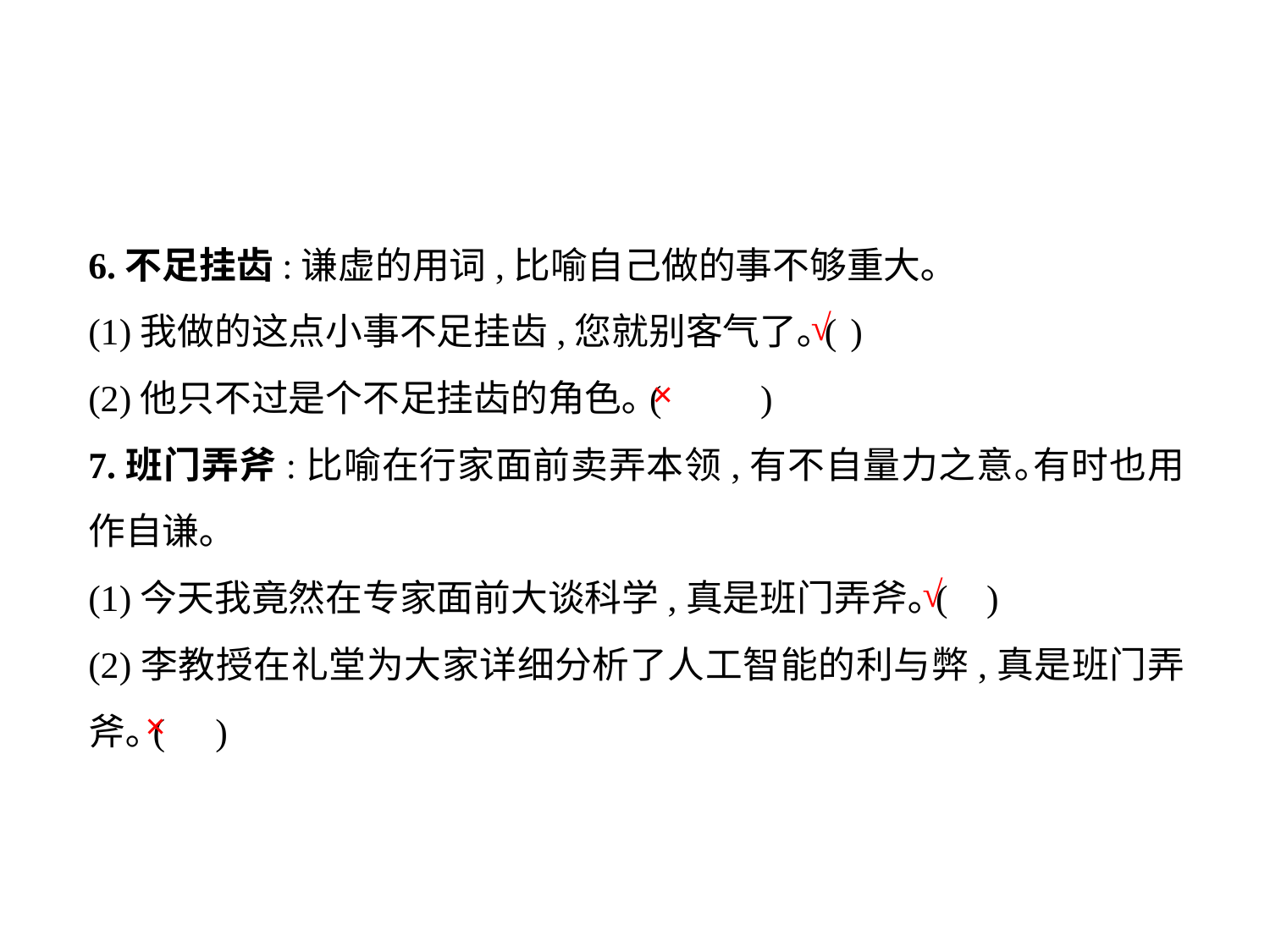

6.不足挂齿:谦虚的用词,比喻自己做的事不够重大｡
(1)我做的这点小事不足挂齿,您就别客气了｡(	)
(2)他只不过是个不足挂齿的角色｡(	    )
7.班门弄斧:比喻在行家面前卖弄本领,有不自量力之意｡有时也用作自谦｡
(1)今天我竟然在专家面前大谈科学,真是班门弄斧｡(	 )
(2)李教授在礼堂为大家详细分析了人工智能的利与弊,真是班门弄斧｡(	)
√
×
√
×